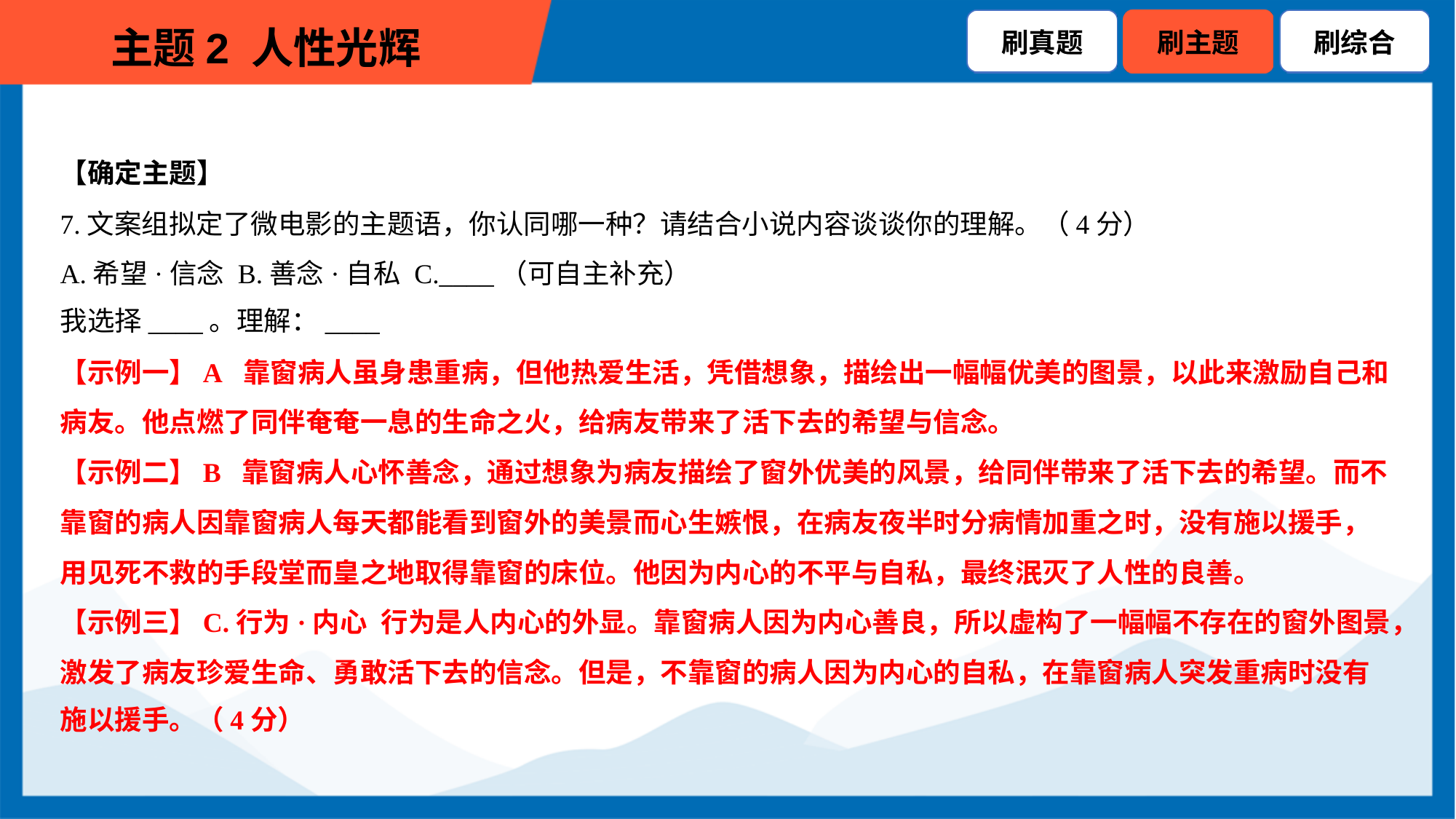

【确定主题】
7.文案组拟定了微电影的主题语，你认同哪一种？请结合小说内容谈谈你的理解。（4分）
A.希望·信念 B.善念·自私 C.____（可自主补充）
我选择____。理解：____
【示例一】A  靠窗病人虽身患重病，但他热爱生活，凭借想象，描绘出一幅幅优美的图景，以此来激励自己和
病友。他点燃了同伴奄奄一息的生命之火，给病友带来了活下去的希望与信念。
【示例二】B  靠窗病人心怀善念，通过想象为病友描绘了窗外优美的风景，给同伴带来了活下去的希望。而不
靠窗的病人因靠窗病人每天都能看到窗外的美景而心生嫉恨，在病友夜半时分病情加重之时，没有施以援手，
用见死不救的手段堂而皇之地取得靠窗的床位。他因为内心的不平与自私，最终泯灭了人性的良善。
【示例三】C.行为·内心  行为是人内心的外显。靠窗病人因为内心善良，所以虚构了一幅幅不存在的窗外图景，
激发了病友珍爱生命、勇敢活下去的信念。但是，不靠窗的病人因为内心的自私，在靠窗病人突发重病时没有
施以援手。（4分）